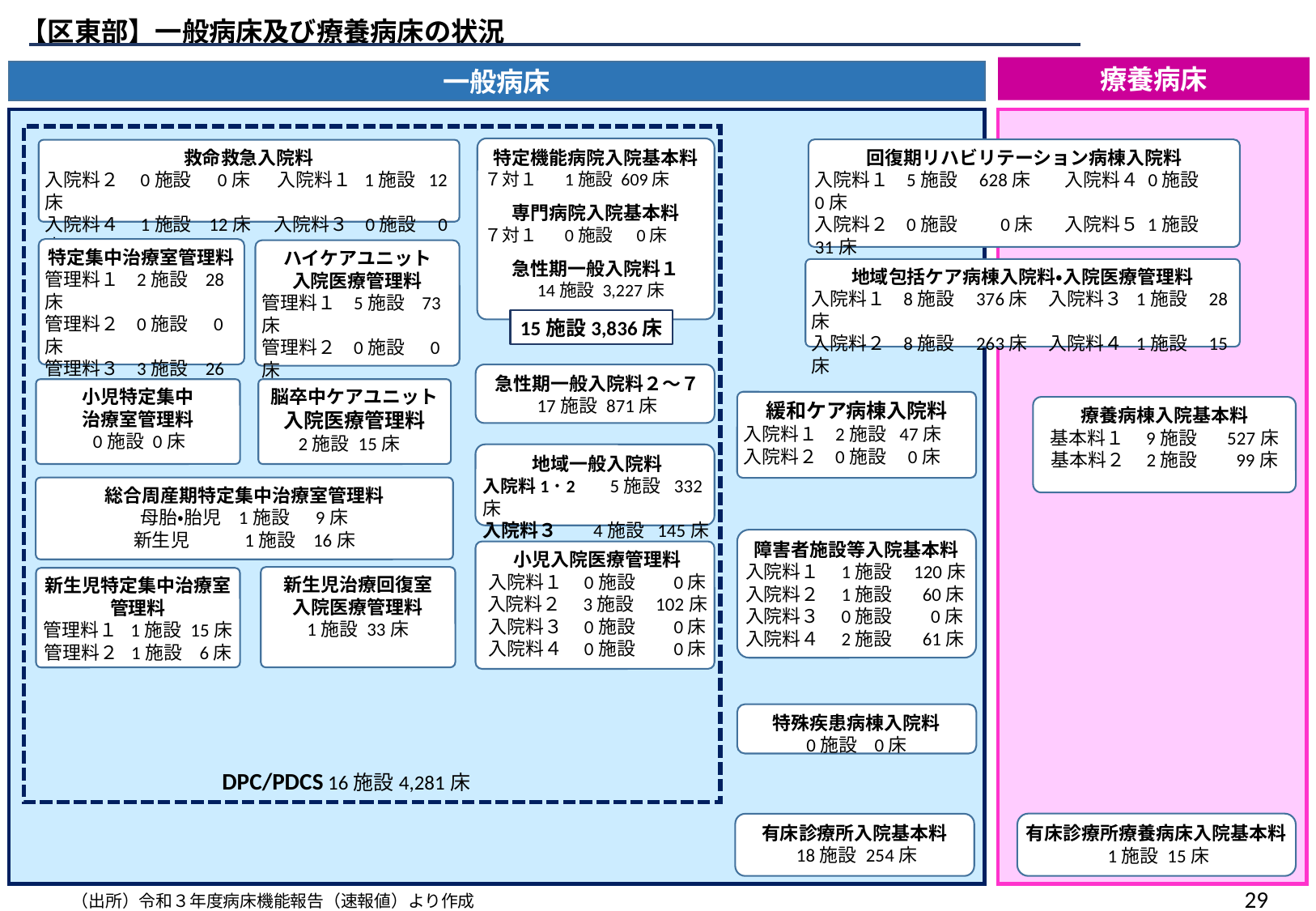

【区東部】一般病床及び療養病床の状況
療養病床
一般病床

特定機能病院入院基本料
７対１      1施設 609床

専門病院入院基本料
７対１      0施設     0床

急性期一般入院料１
             14施設 3,227床

回復期リハビリテーション病棟入院料
入院料１   5施設    628床        入院料４ 0施設     0床
入院料２   0施設         0床　   入院料５ 1施設   31床
入院料３   3施設     109床       入院料６ 1施設   48床
救命救急入院料
入院料２    0施設     0床　  入院料１  1施設  12床
入院料４    1施設   12床　 入院料３   0施設    0床
特定集中治療室管理料
管理料１   2施設   28床
管理料２   0施設     0床
管理料３   3施設   26床
管理料４   0施設     0床
ハイケアユニット
入院医療管理料
管理料１   5施設   73床
管理料２   0施設     0床
地域包括ケア病棟入院料・入院医療管理料
入院料１   8施設    376床     入院料３  1施設    28床
入院料２   8施設    263床     入院料４  1施設    15床
15施設3,836床
急性期一般入院料２～７
17施設 871床
小児特定集中
治療室管理料
            0施設 0床
脳卒中ケアユニット
入院医療管理料
        2施設 15床
緩和ケア病棟入院料
入院料１   2施設  47床
入院料２   0施設    0床
療養病棟入院基本料
基本料１    9施設      527床
基本料２    2施設        99床
地域一般入院料
入院料1･2　  5施設  332床
入院料３　   4施設  145床
総合周産期特定集中治療室管理料
母胎・胎児   1施設     9床
新生児            1施設   16床

障害者施設等入院基本料
入院料１    1施設    120床
入院料２    1施設      60床
入院料３    0施設        0床
入院料４    2施設      61床
小児入院医療管理料
入院料１    0施設        0床
入院料２    3施設    102床
入院料３    0施設        0床
入院料４    0施設        0床
新生児治療回復室
入院医療管理料
1施設 33床
新生児特定集中治療室
管理料
管理料１  1施設 15床
管理料２  1施設   6床
特殊疾患病棟入院料
0施設   0床
DPC/PDCS 16施設4,281床
有床診療所療養病床入院基本料
 1施設 15床
有床診療所入院基本料
 18施設 254床
29
（出所）令和３年度病床機能報告（速報値）より作成